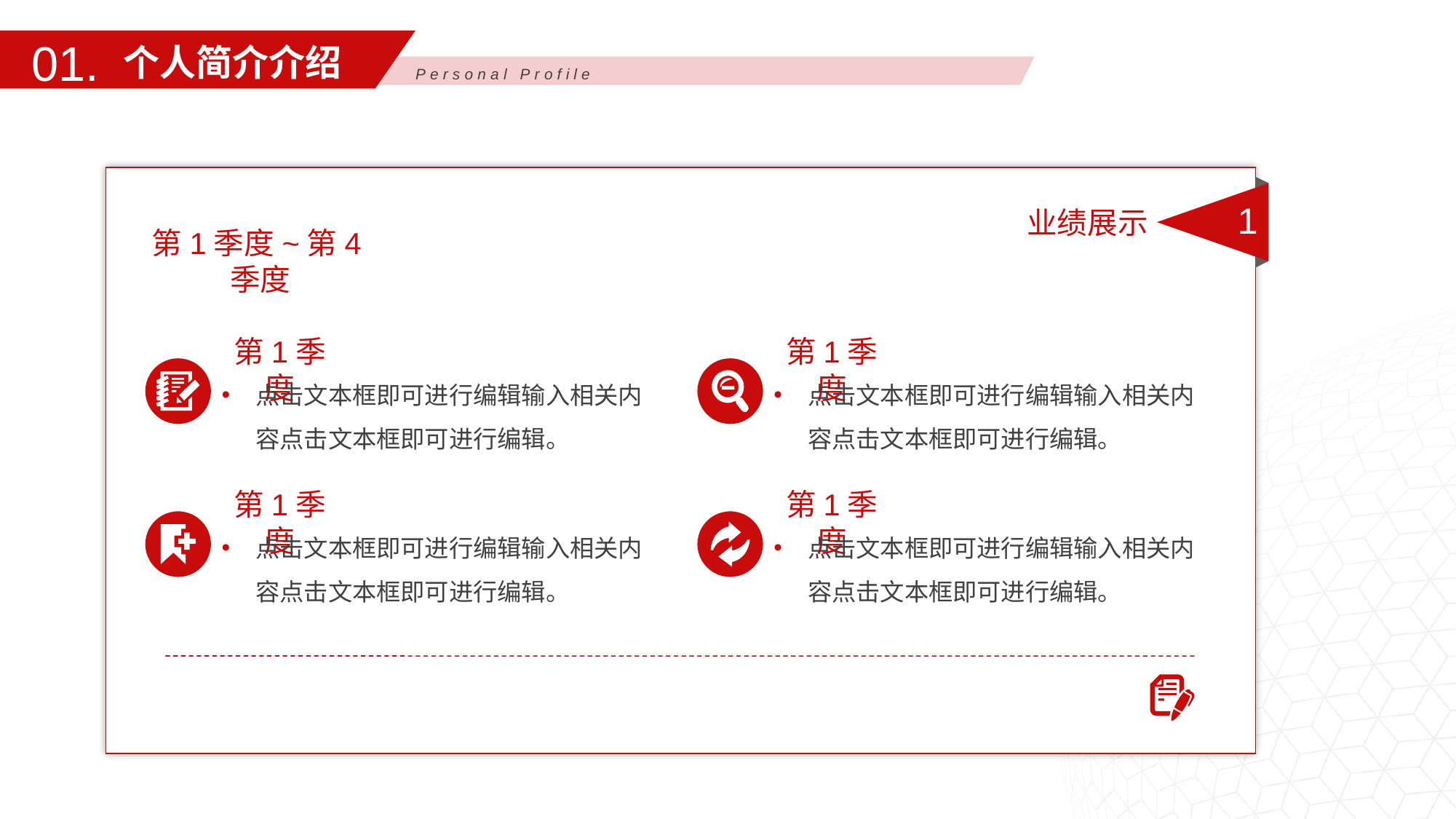

01.
个人简介介绍

Personal Profile

1
业绩展示
第1季度~第4季度
第1季度
第1季度

点击文本框即可进行编辑输入相关内容点击文本框即可进行编辑。
点击文本框即可进行编辑输入相关内容点击文本框即可进行编辑。
第1季度
第1季度

点击文本框即可进行编辑输入相关内容点击文本框即可进行编辑。
点击文本框即可进行编辑输入相关内容点击文本框即可进行编辑。